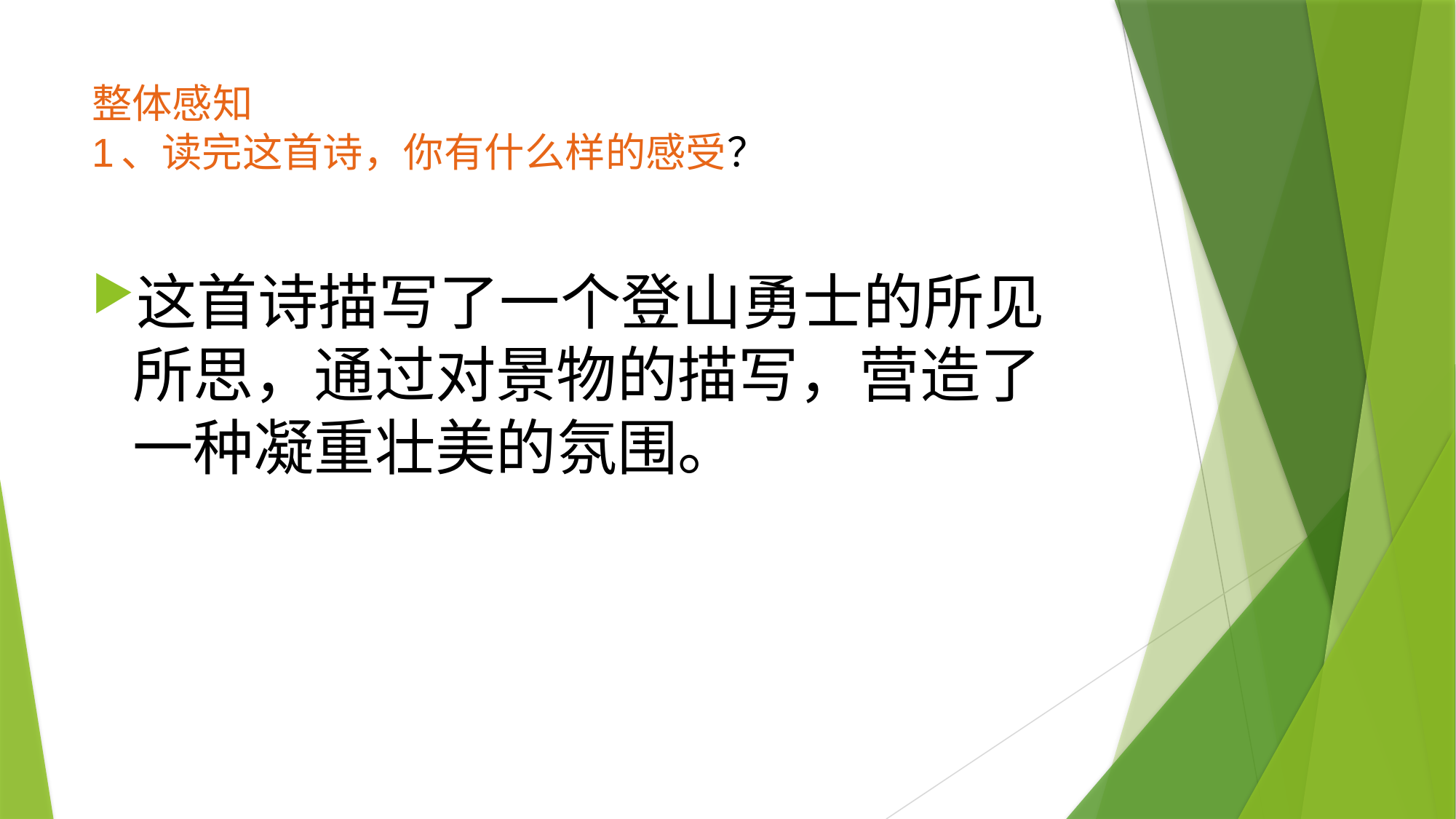

# 整体感知 1、读完这首诗，你有什么样的感受？
这首诗描写了一个登山勇士的所见所思，通过对景物的描写，营造了一种凝重壮美的氛围。